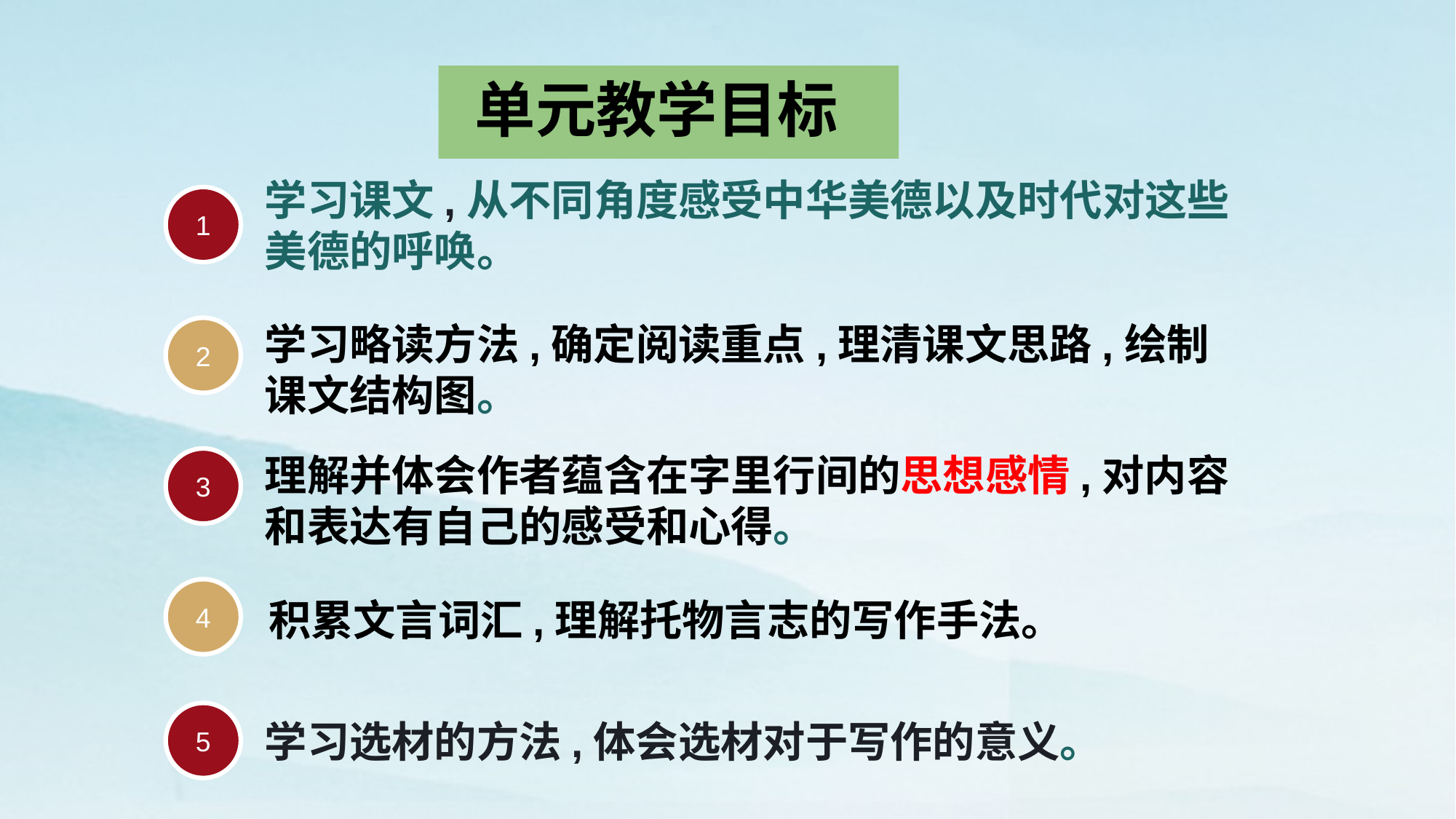

单元教学目标
学习课文,从不同角度感受中华美德以及时代对这些美德的呼唤。
1
学习略读方法,确定阅读重点,理清课文思路,绘制课文结构图。
2
3
理解并体会作者蕴含在字里行间的思想感情,对内容和表达有自己的感受和心得。
4
积累文言词汇,理解托物言志的写作手法。
5
学习选材的方法,体会选材对于写作的意义。